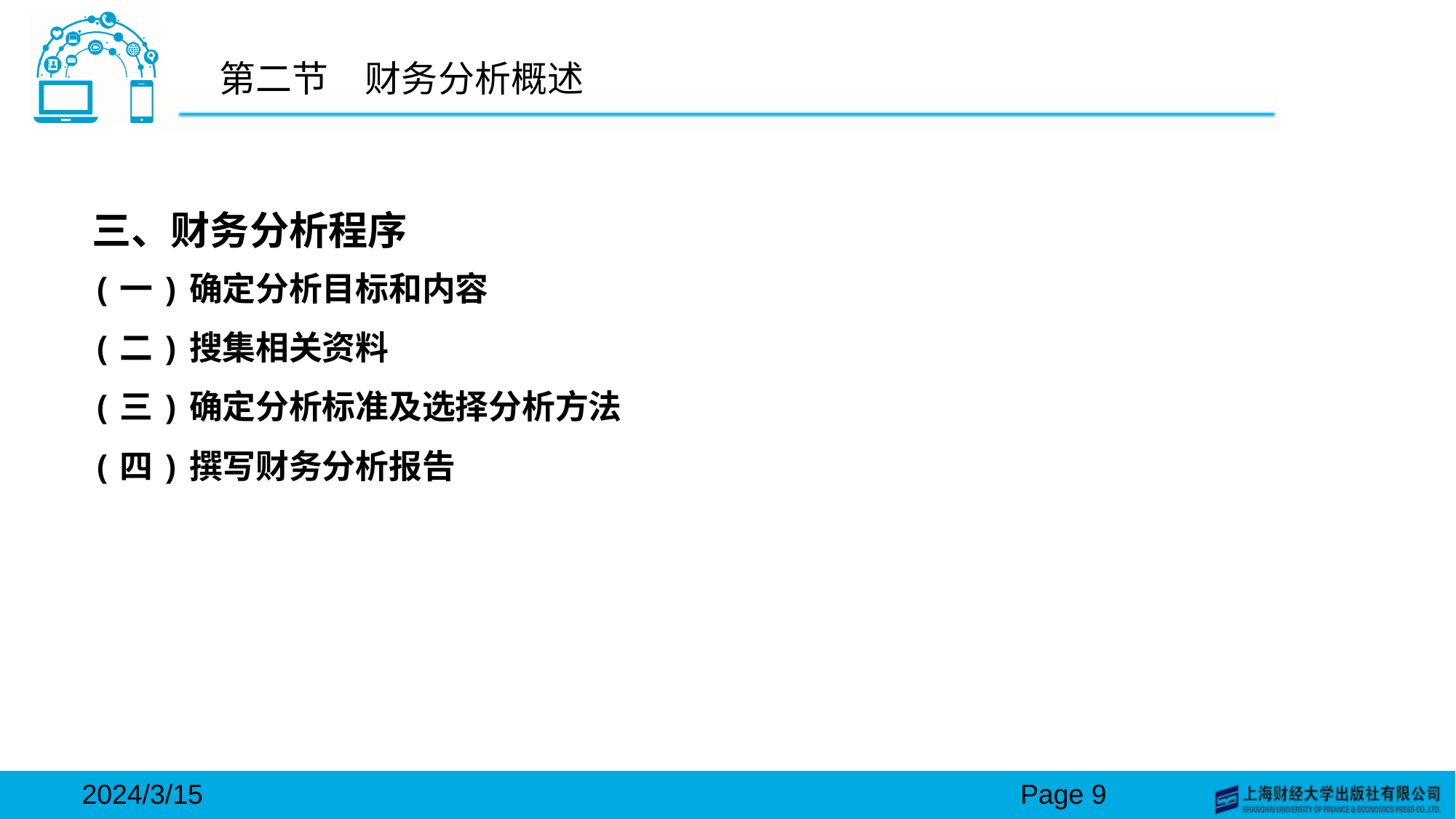

# 第二节　财务分析概述
三、财务分析程序
(一)确定分析目标和内容
(二)搜集相关资料
(三)确定分析标准及选择分析方法
(四)撰写财务分析报告

2024/3/15
Page 9